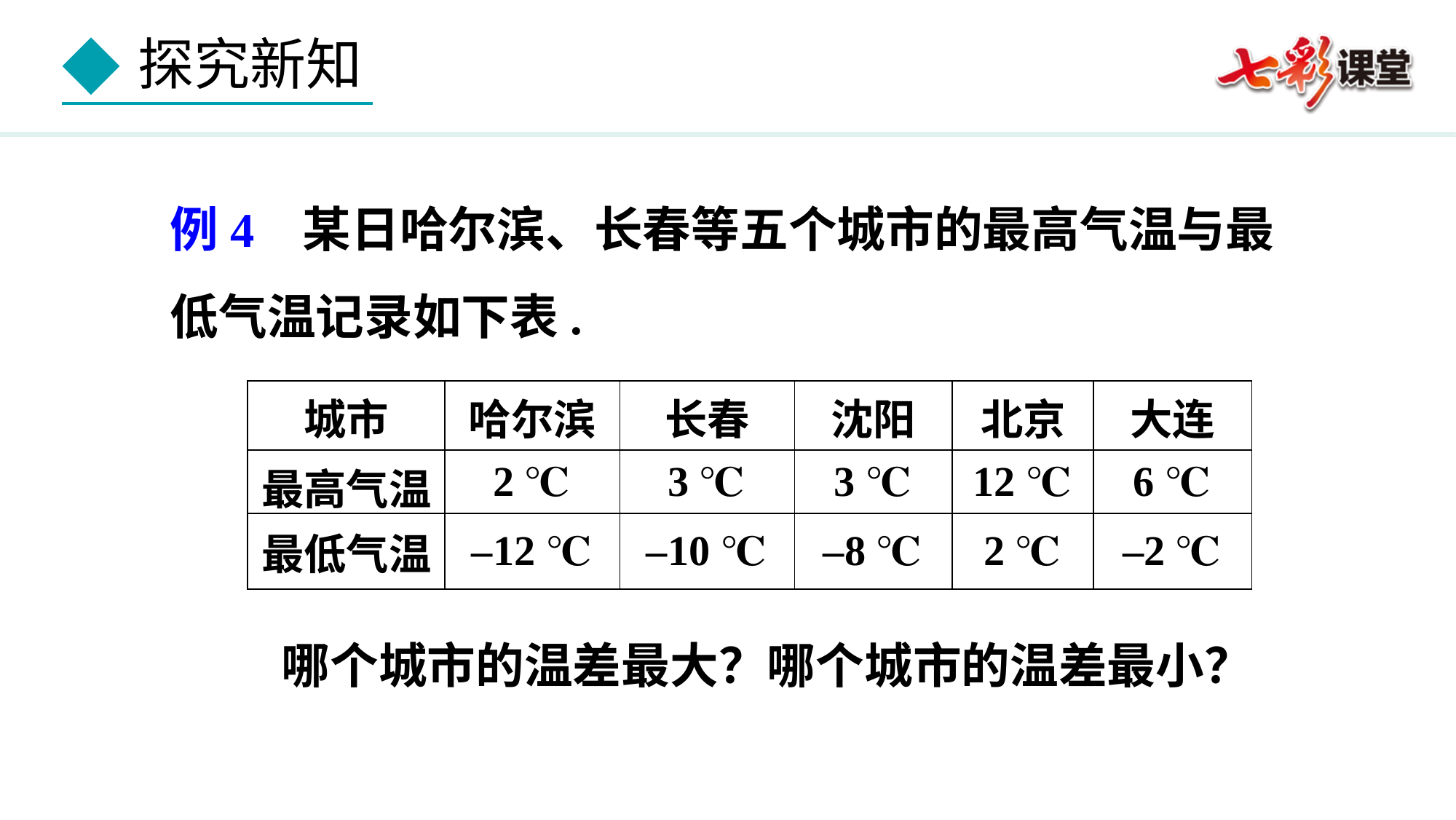

例4   某日哈尔滨、长春等五个城市的最高气温与最低气温记录如下表.

         哪个城市的温差最大？哪个城市的温差最小？
| 城市 | 哈尔滨 | 长春 | 沈阳 | 北京 | 大连 |
| --- | --- | --- | --- | --- | --- |
| 最高气温 | 2 ℃ | 3 ℃ | 3 ℃ | 12 ℃ | 6 ℃ |
| 最低气温 | –12 ℃ | –10 ℃ | –8 ℃ | 2 ℃ | –2 ℃ |